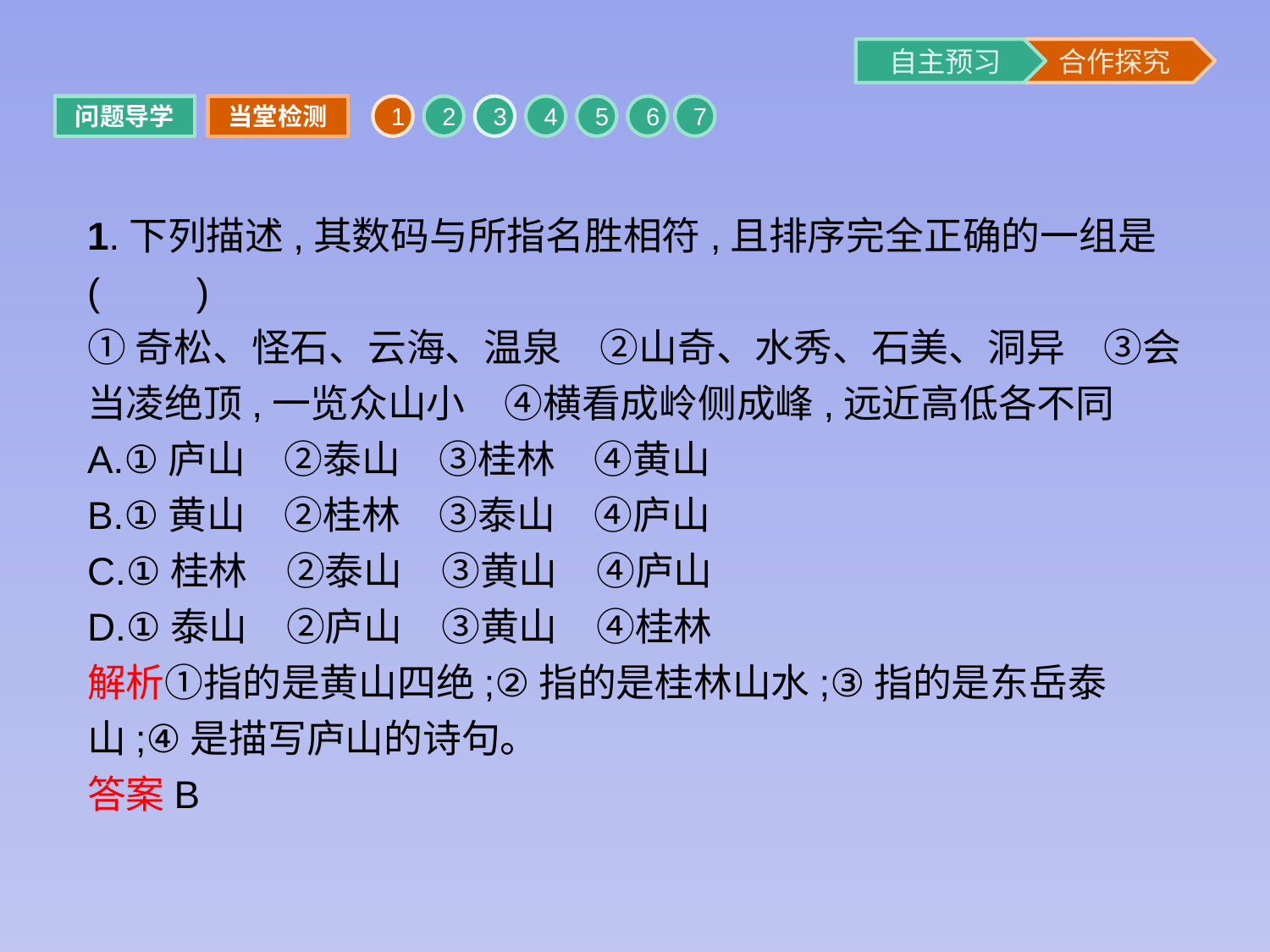

问题导学
当堂检测
1
2
3
4
5
6
7
1.下列描述,其数码与所指名胜相符,且排序完全正确的一组是(　　)
①奇松、怪石、云海、温泉　②山奇、水秀、石美、洞异　③会当凌绝顶,一览众山小　④横看成岭侧成峰,远近高低各不同
A.①庐山　②泰山　③桂林　④黄山
B.①黄山　②桂林　③泰山　④庐山
C.①桂林　②泰山　③黄山　④庐山
D.①泰山　②庐山　③黄山　④桂林
解析①指的是黄山四绝;②指的是桂林山水;③指的是东岳泰山;④是描写庐山的诗句。
答案B